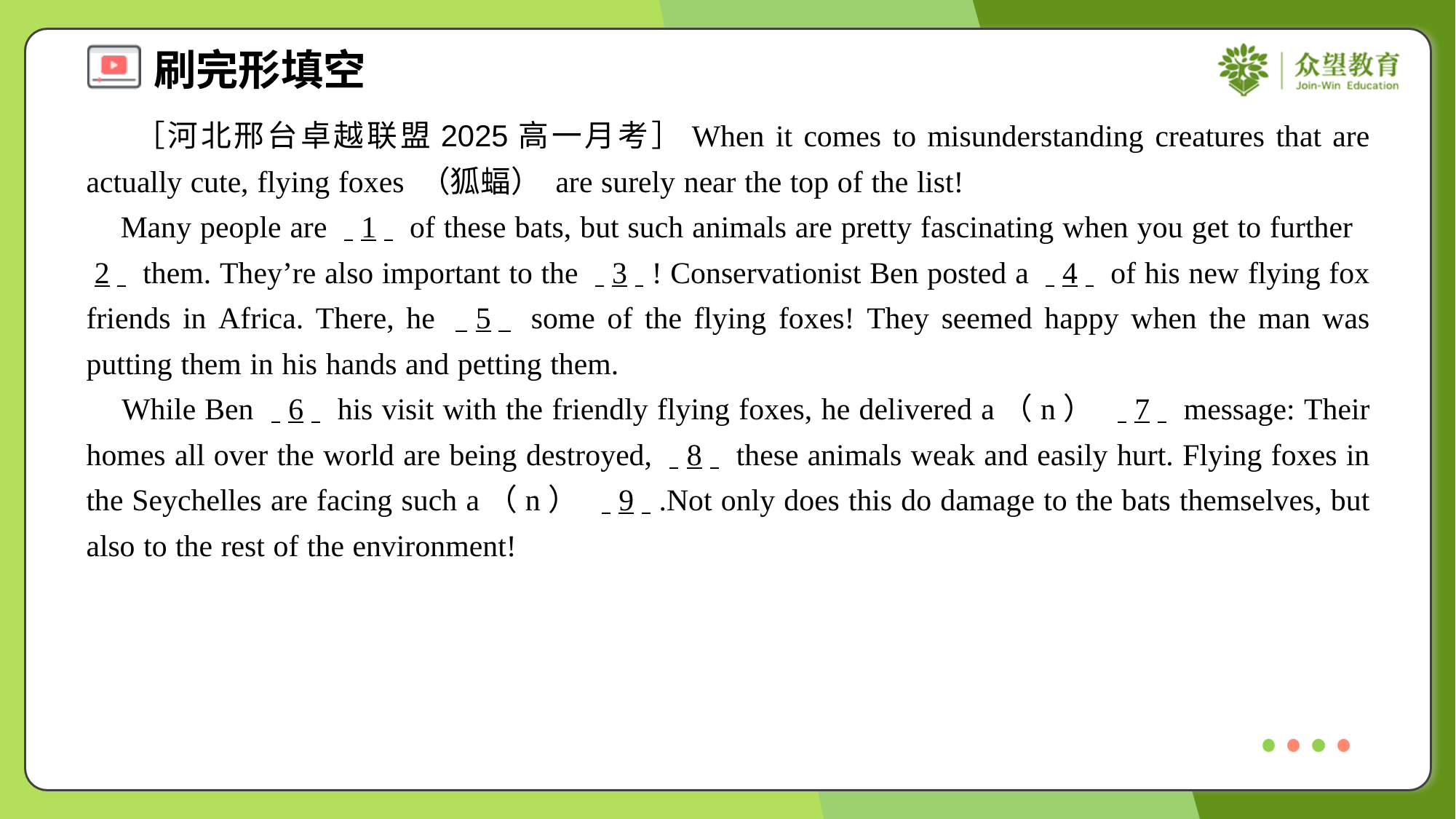

［河北邢台卓越联盟2025高一月考］When it comes to misunderstanding creatures that are actually cute, flying foxes （狐蝠） are surely near the top of the list!
    Many people are . .1. . of these bats, but such animals are pretty fascinating when you get to further . .2. . them. They’re also important to the . .3. .! Conservationist Ben posted a . .4. . of his new flying fox friends in Africa. There, he . .5. . some of the flying foxes! They seemed happy when the man was putting them in his hands and petting them.
    While Ben . .6. . his visit with the friendly flying foxes, he delivered a（n） . .7. . message: Their homes all over the world are being destroyed, . .8. . these animals weak and easily hurt. Flying foxes in the Seychelles are facing such a（n） . .9. ..Not only does this do damage to the bats themselves, but also to the rest of the environment!